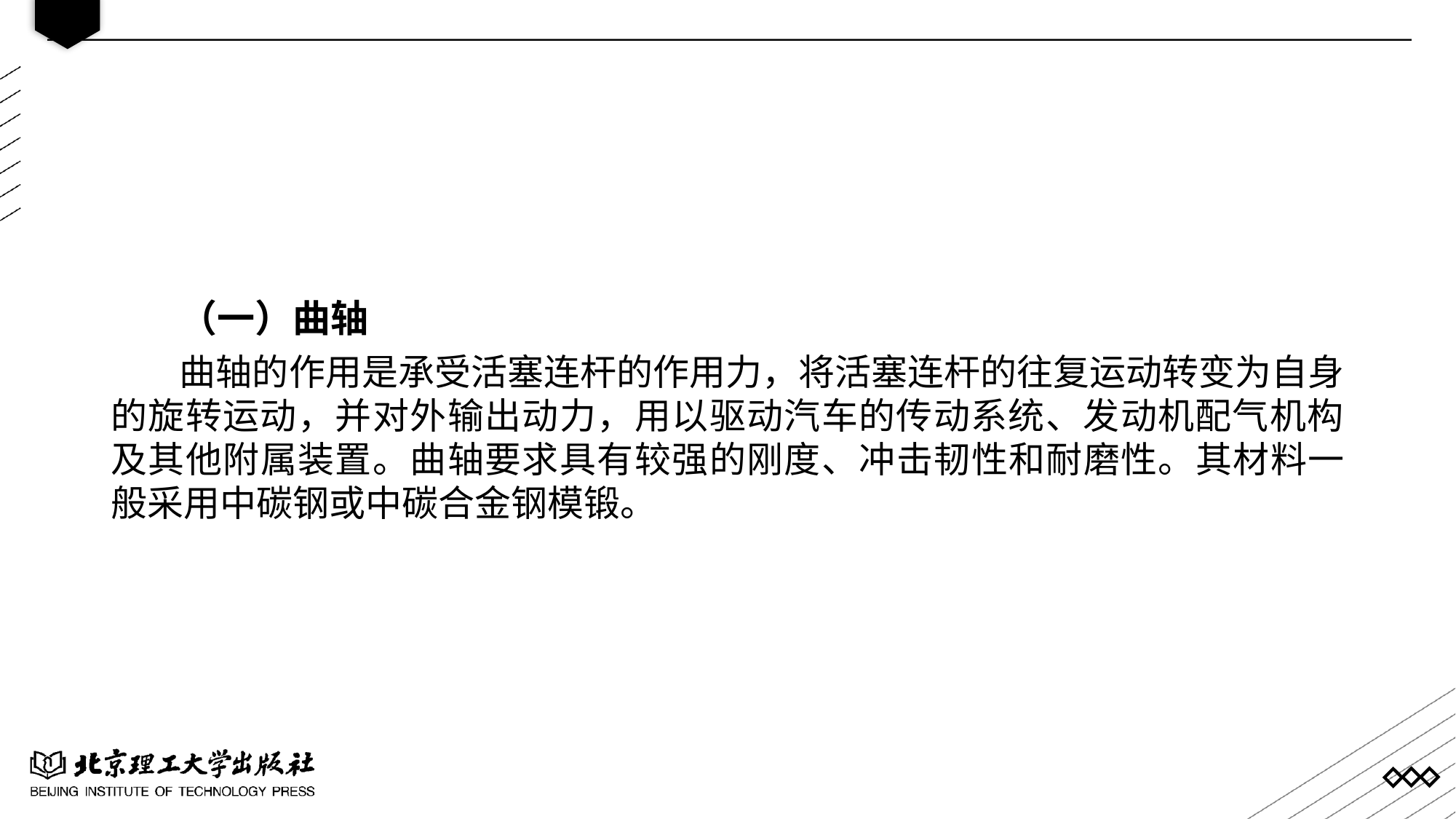

（一）曲轴
曲轴的作用是承受活塞连杆的作用力，将活塞连杆的往复运动转变为自身的旋转运动，并对外输出动力，用以驱动汽车的传动系统、发动机配气机构及其他附属装置。曲轴要求具有较强的刚度、冲击韧性和耐磨性。其材料一般采用中碳钢或中碳合金钢模锻。